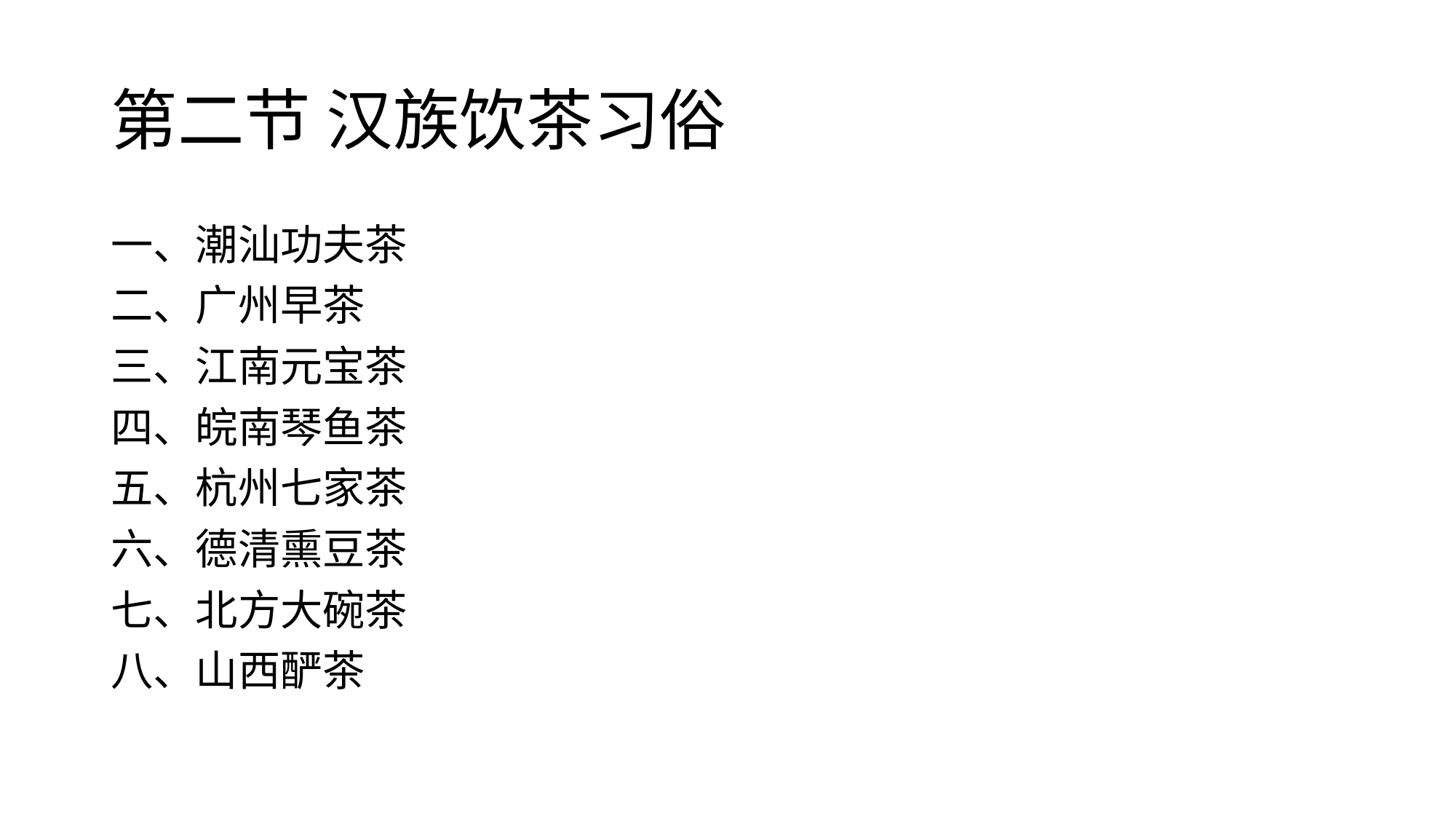

# 第二节 汉族饮茶习俗
一、潮汕功夫茶
二、广州早茶
三、江南元宝茶
四、皖南琴鱼茶
五、杭州七家茶
六、德清熏豆茶
七、北方大碗茶
八、山西酽茶